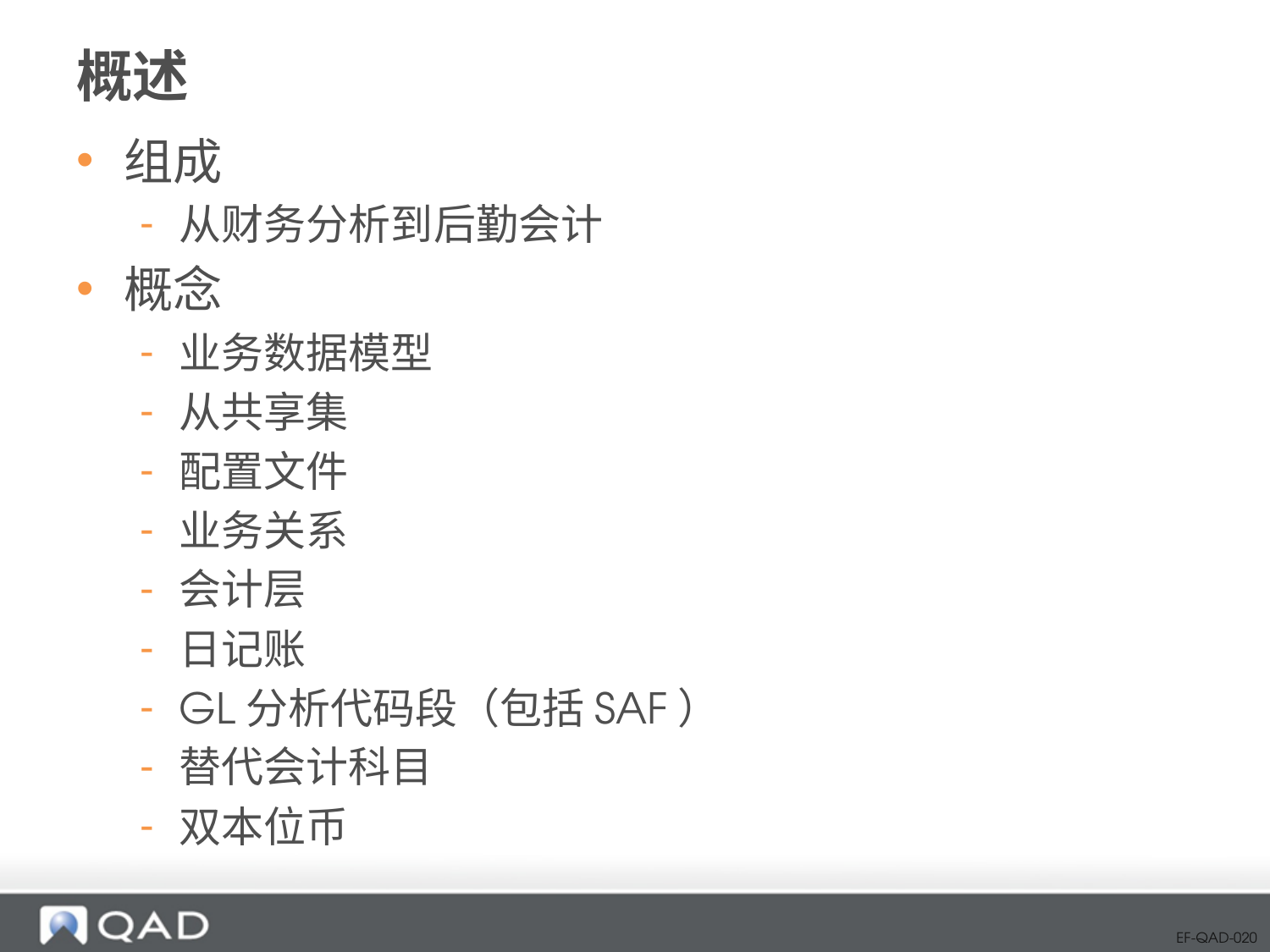

# 概述
组成
从财务分析到后勤会计
概念
业务数据模型
从共享集
配置文件
业务关系
会计层
日记账
GL分析代码段（包括SAF）
替代会计科目
双本位币

EF-QAD-020